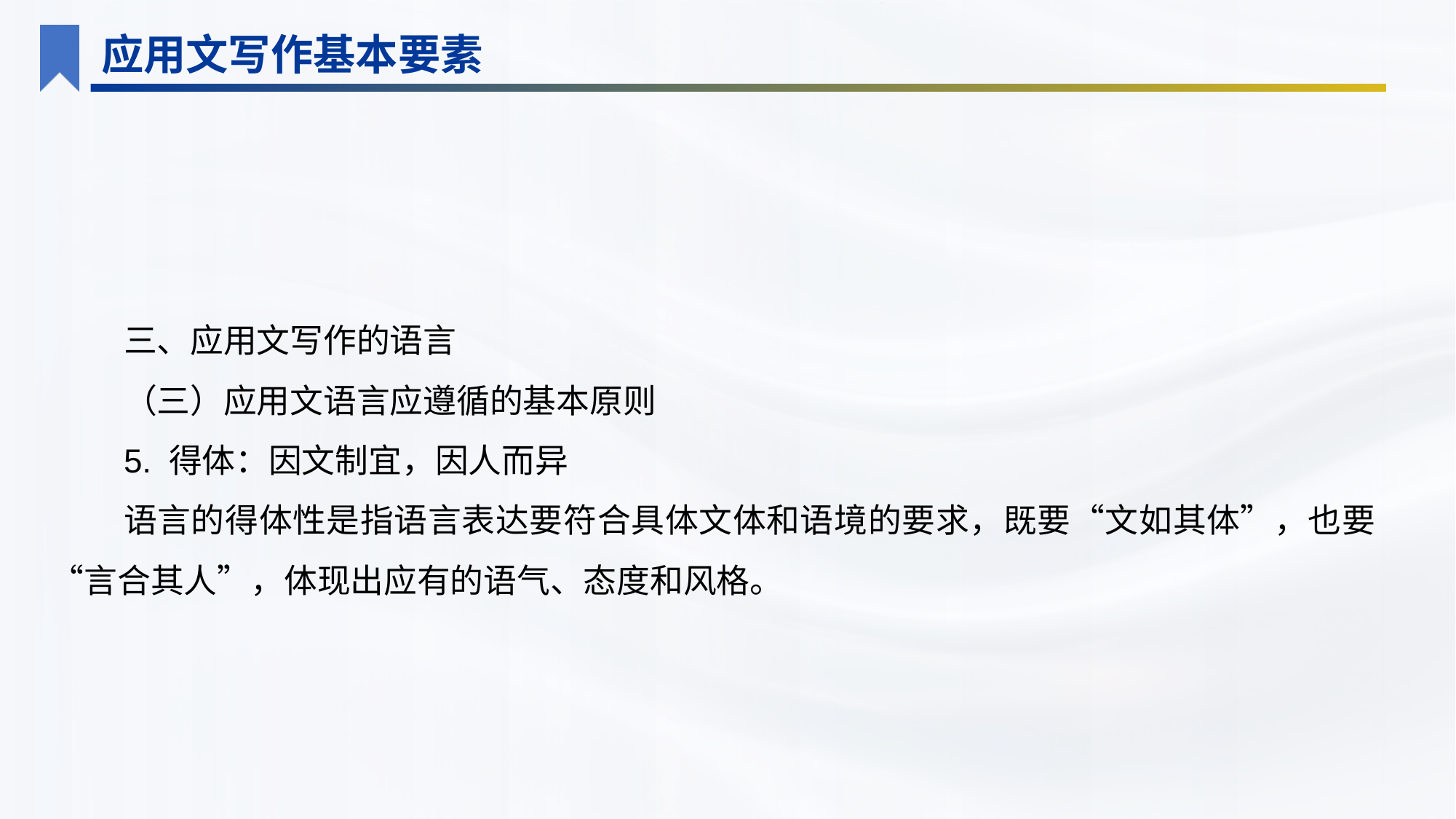

应用文写作基本要素
三、应用文写作的语言
（三）应用文语言应遵循的基本原则
5. 得体：因文制宜，因人而异
语言的得体性是指语言表达要符合具体文体和语境的要求，既要“文如其体”，也要“言合其人”，体现出应有的语气、态度和风格。